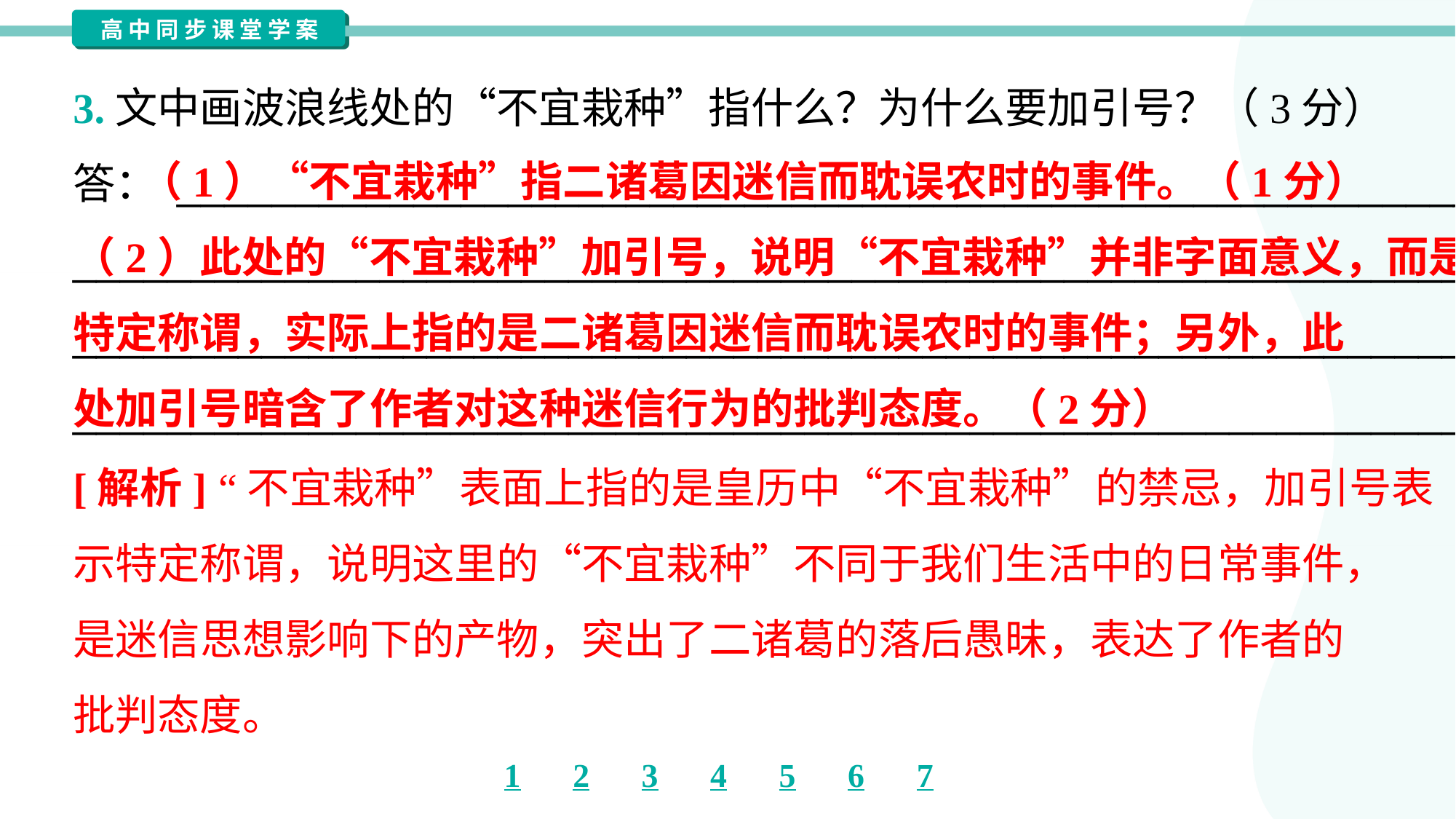

3.文中画波浪线处的“不宜栽种”指什么？为什么要加引号？（3分）
答： ________________________________________________________
_____________________________________________________________
_____________________________________________________________
_____________________________________________________________
      （1）“不宜栽种”指二诸葛因迷信而耽误农时的事件。（1分）
（2）此处的“不宜栽种”加引号，说明“不宜栽种”并非字面意义，而是
特定称谓，实际上指的是二诸葛因迷信而耽误农时的事件；另外，此
处加引号暗含了作者对这种迷信行为的批判态度。（2分）
[解析] “不宜栽种”表面上指的是皇历中“不宜栽种”的禁忌，加引号表
示特定称谓，说明这里的“不宜栽种”不同于我们生活中的日常事件，
是迷信思想影响下的产物，突出了二诸葛的落后愚昧，表达了作者的
批判态度。